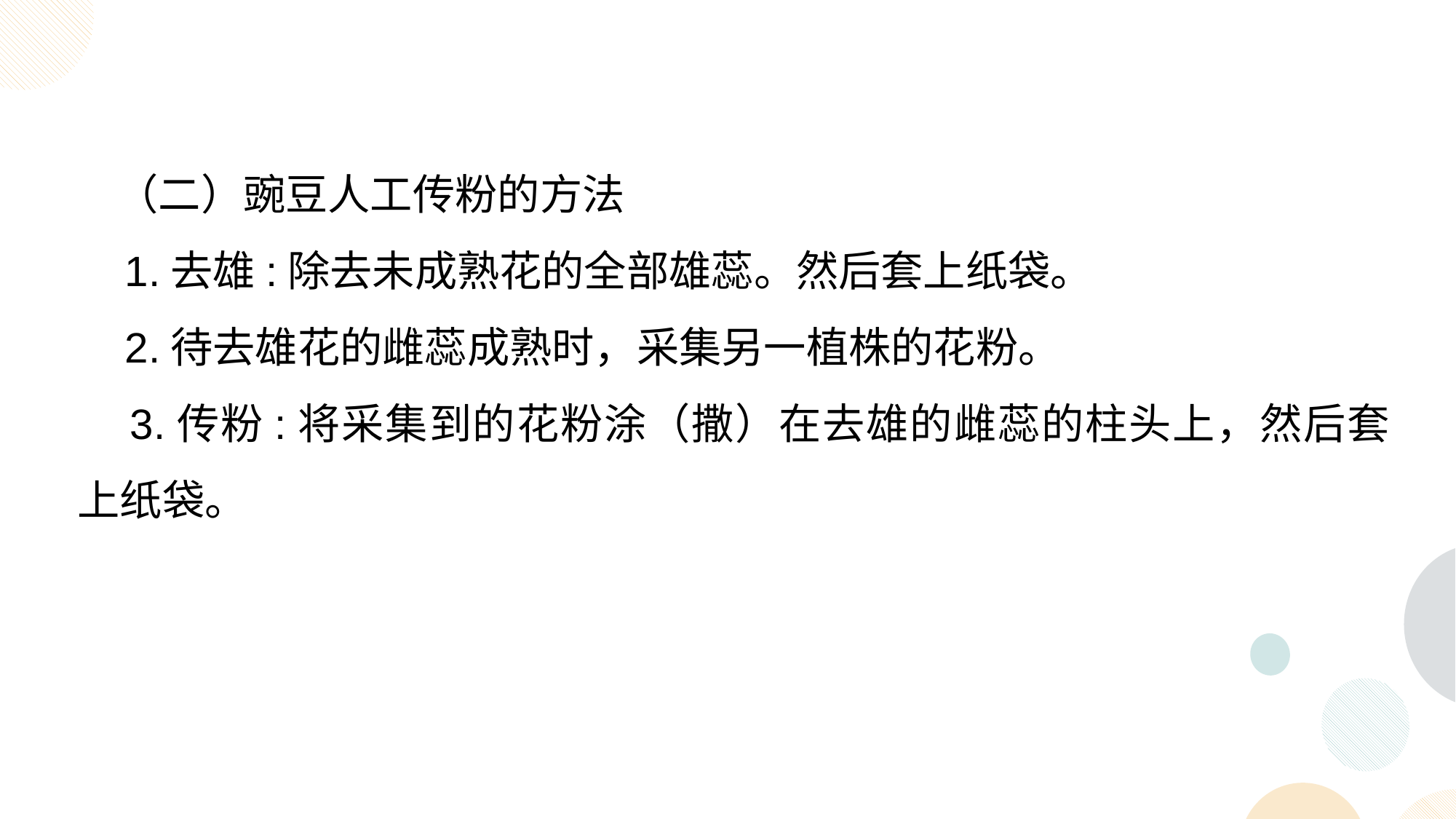

（二）豌豆人工传粉的方法
    1.去雄:除去未成熟花的全部雄蕊。然后套上纸袋。
    2.待去雄花的雌蕊成熟时，采集另一植株的花粉。
    3.传粉:将采集到的花粉涂（撒）在去雄的雌蕊的柱头上，然后套上纸袋。